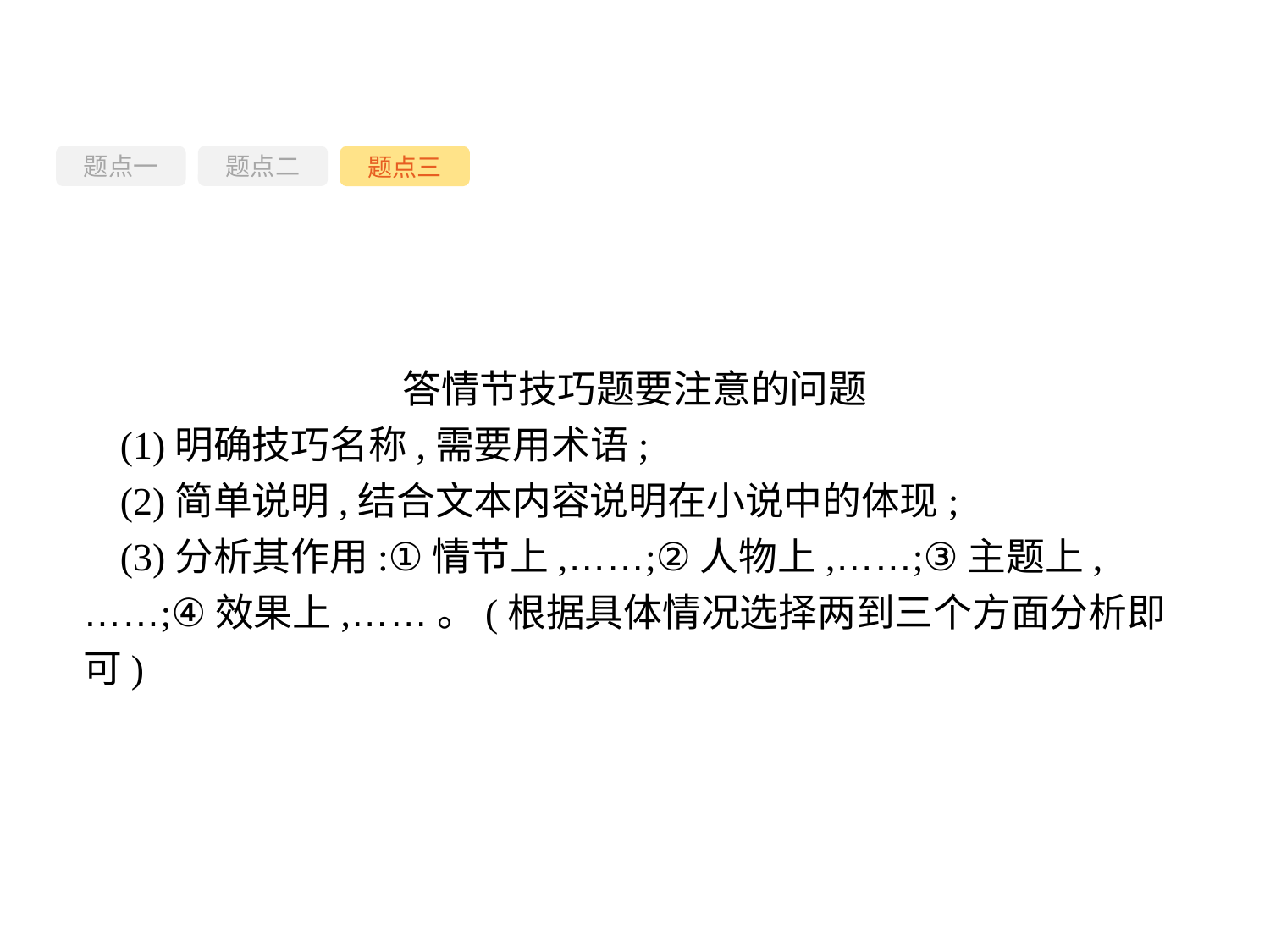

题点一
题点三
题点二
答情节技巧题要注意的问题
(1)明确技巧名称,需要用术语;
(2)简单说明,结合文本内容说明在小说中的体现;
(3)分析其作用:①情节上,……;②人物上,……;③主题上,……;④效果上,……。(根据具体情况选择两到三个方面分析即可)
-98-